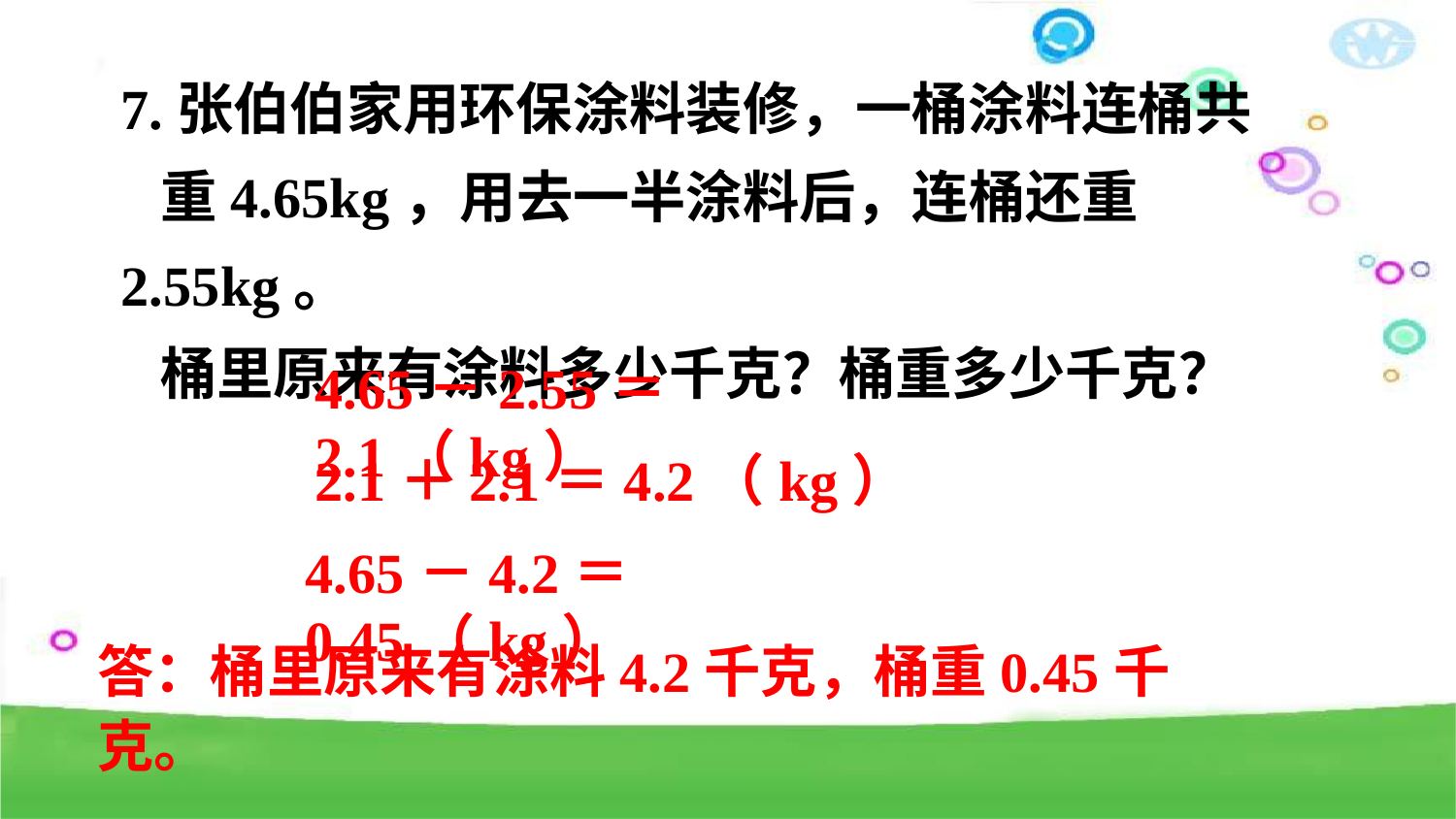

7.张伯伯家用环保涂料装修，一桶涂料连桶共
  重4.65kg，用去一半涂料后，连桶还重2.55kg。
  桶里原来有涂料多少千克？桶重多少千克？
4.65－2.55＝2.1（kg）
2.1＋2.1＝4.2（kg）
4.65－4.2＝0.45（kg）
答：桶里原来有涂料4.2千克，桶重0.45千克。